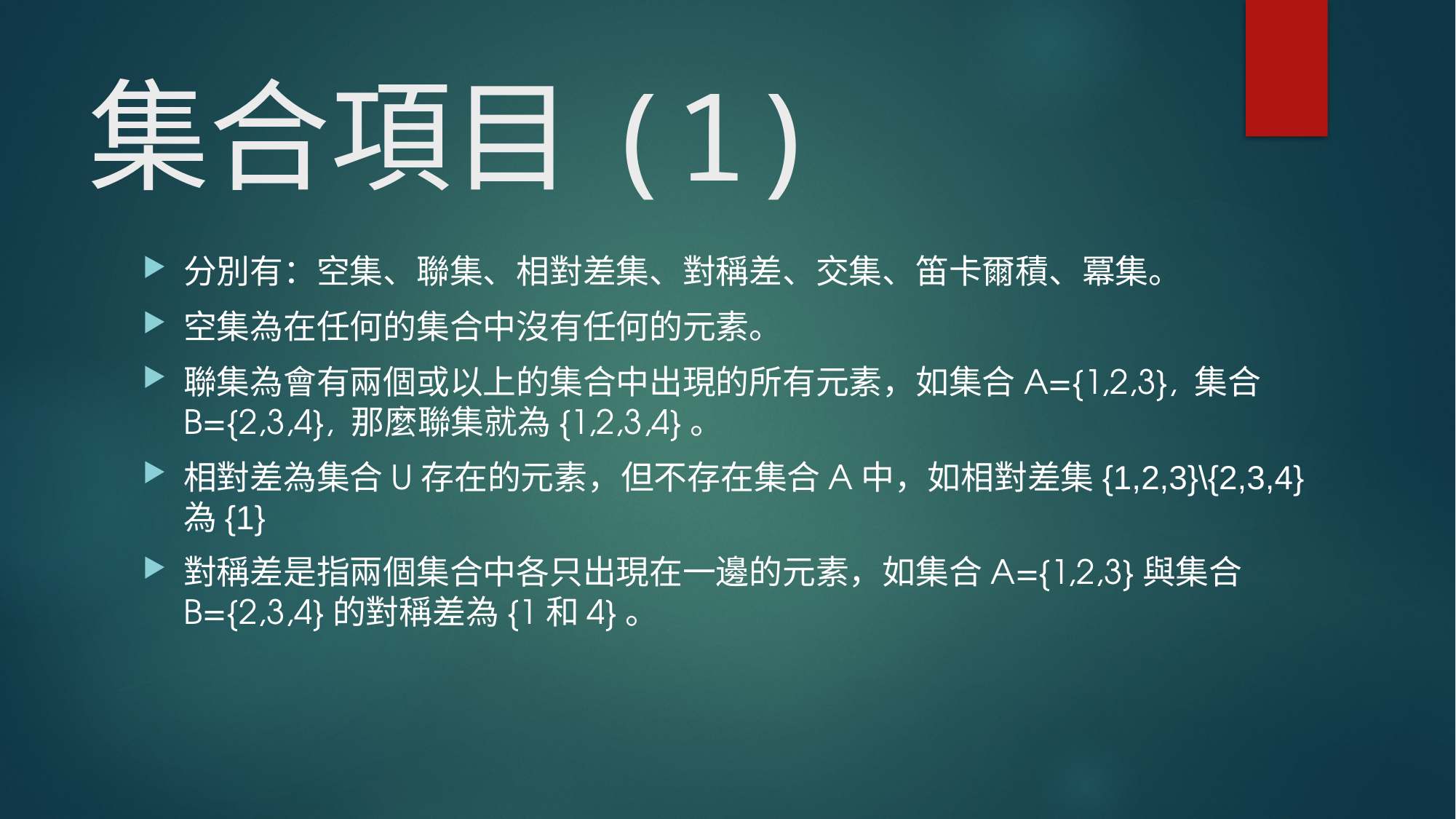

# 集合項目(1)
分別有：空集、聯集、相對差集、對稱差、交集、笛卡爾積、冪集。
空集為在任何的集合中沒有任何的元素。
聯集為會有兩個或以上的集合中出現的所有元素，如集合A={1,2,3}, 集合B={2,3,4}, 那麼聯集就為{1,2,3,4}。
相對差為集合U存在的元素，但不存在集合A中，如相對差集{1,2,3}\{2,3,4}  為{1}
對稱差是指兩個集合中各只出現在一邊的元素，如集合A={1,2,3}與集合B={2,3,4}的對稱差為{1和4}。